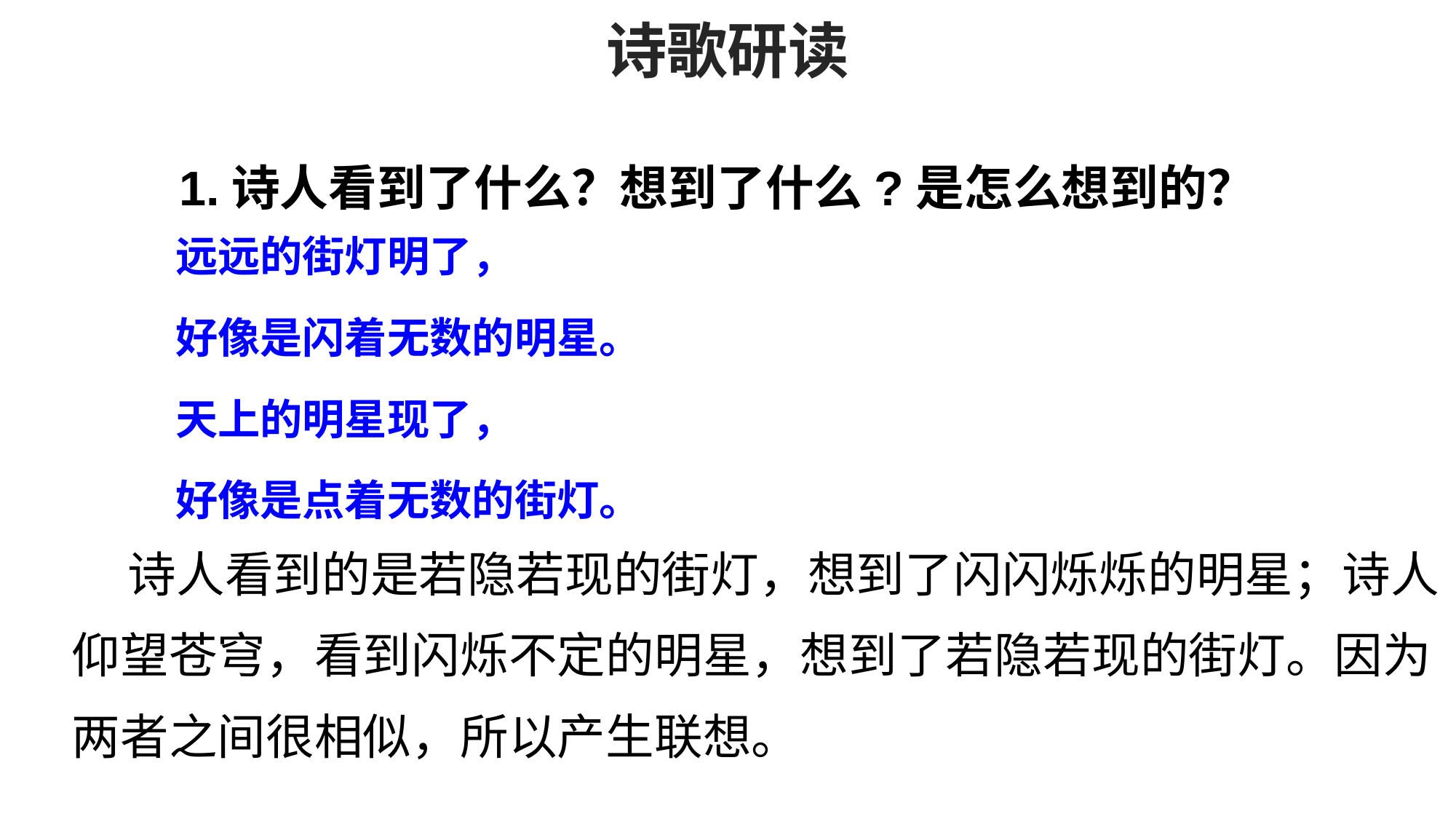

诗歌研读
        1.诗人看到了什么？想到了什么?是怎么想到的？

    诗人看到的是若隐若现的街灯，想到了闪闪烁烁的明星；诗人仰望苍穹，看到闪烁不定的明星，想到了若隐若现的街灯。因为两者之间很相似，所以产生联想。
远远的街灯明了，
好像是闪着无数的明星。
天上的明星现了，
好像是点着无数的街灯。